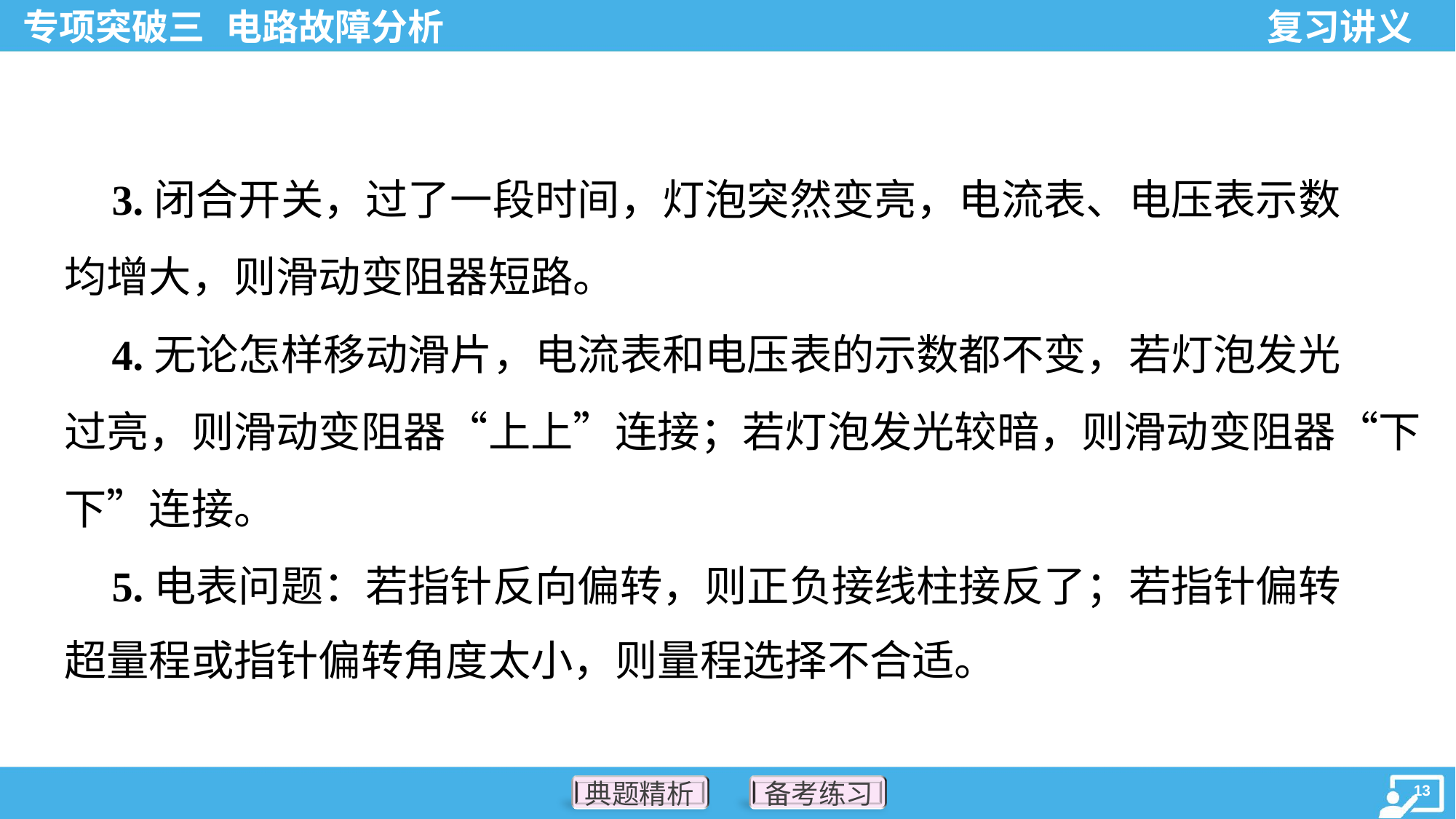

3.闭合开关，过了一段时间，灯泡突然变亮，电流表、电压表示数
均增大，则滑动变阻器短路。
    4.无论怎样移动滑片，电流表和电压表的示数都不变，若灯泡发光
过亮，则滑动变阻器“上上”连接；若灯泡发光较暗，则滑动变阻器“下
下”连接。
    5.电表问题：若指针反向偏转，则正负接线柱接反了；若指针偏转
超量程或指针偏转角度太小，则量程选择不合适。